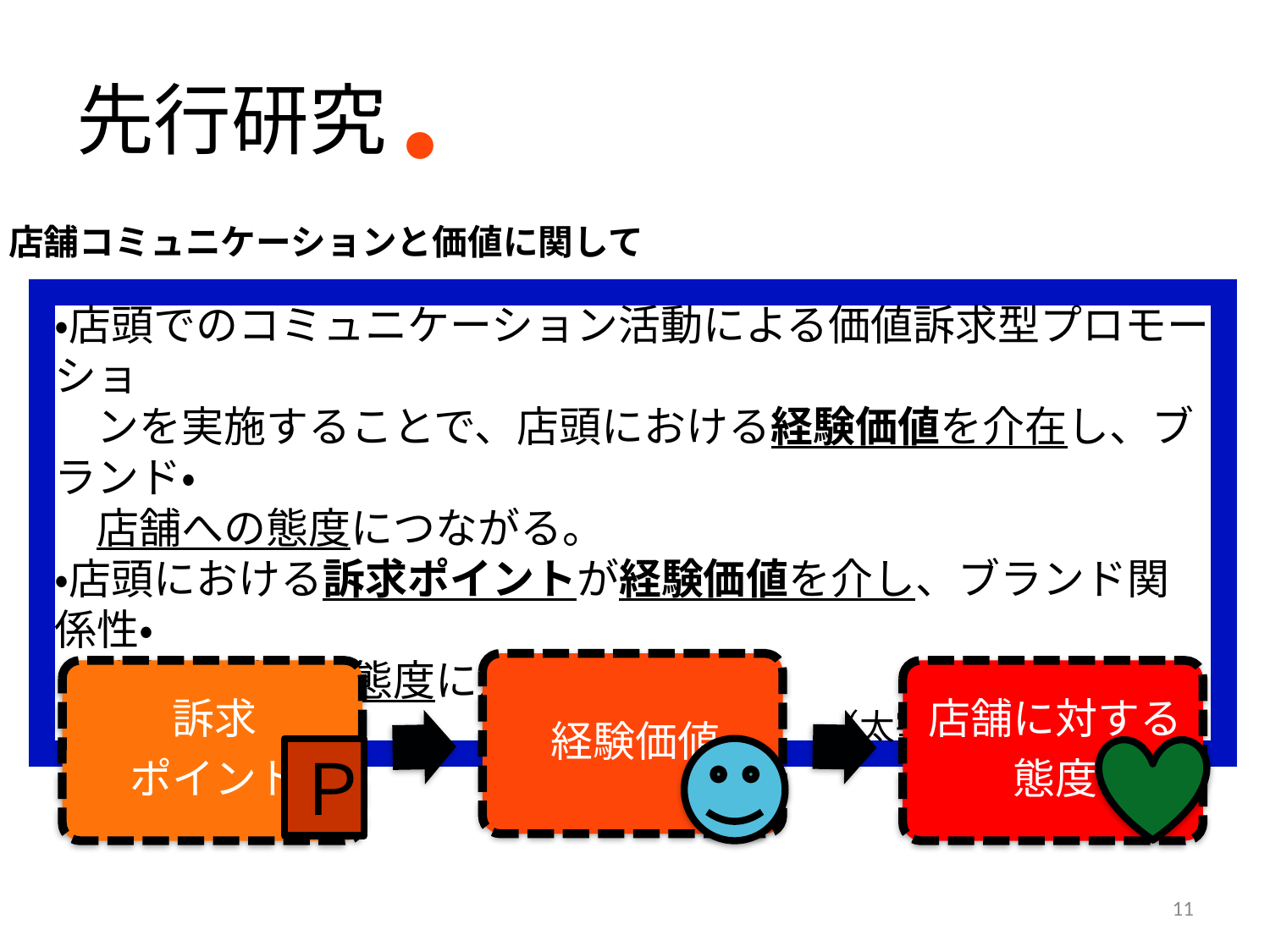

# 先行研究
・
店舗コミュニケーションと価値に関して
・店頭でのコミュニケーション活動による価値訴求型プロモーショ
　ンを実施することで、店頭における経験価値を介在し、ブランド・
　店舗への態度につながる。
・店頭における訴求ポイントが経験価値を介し、ブランド関係性・
　店舗に対する態度に影響する。
（太宰 2008 より作成）
訴求
ポイント

経験価値

店舗に対する
態度
Ｐ

11